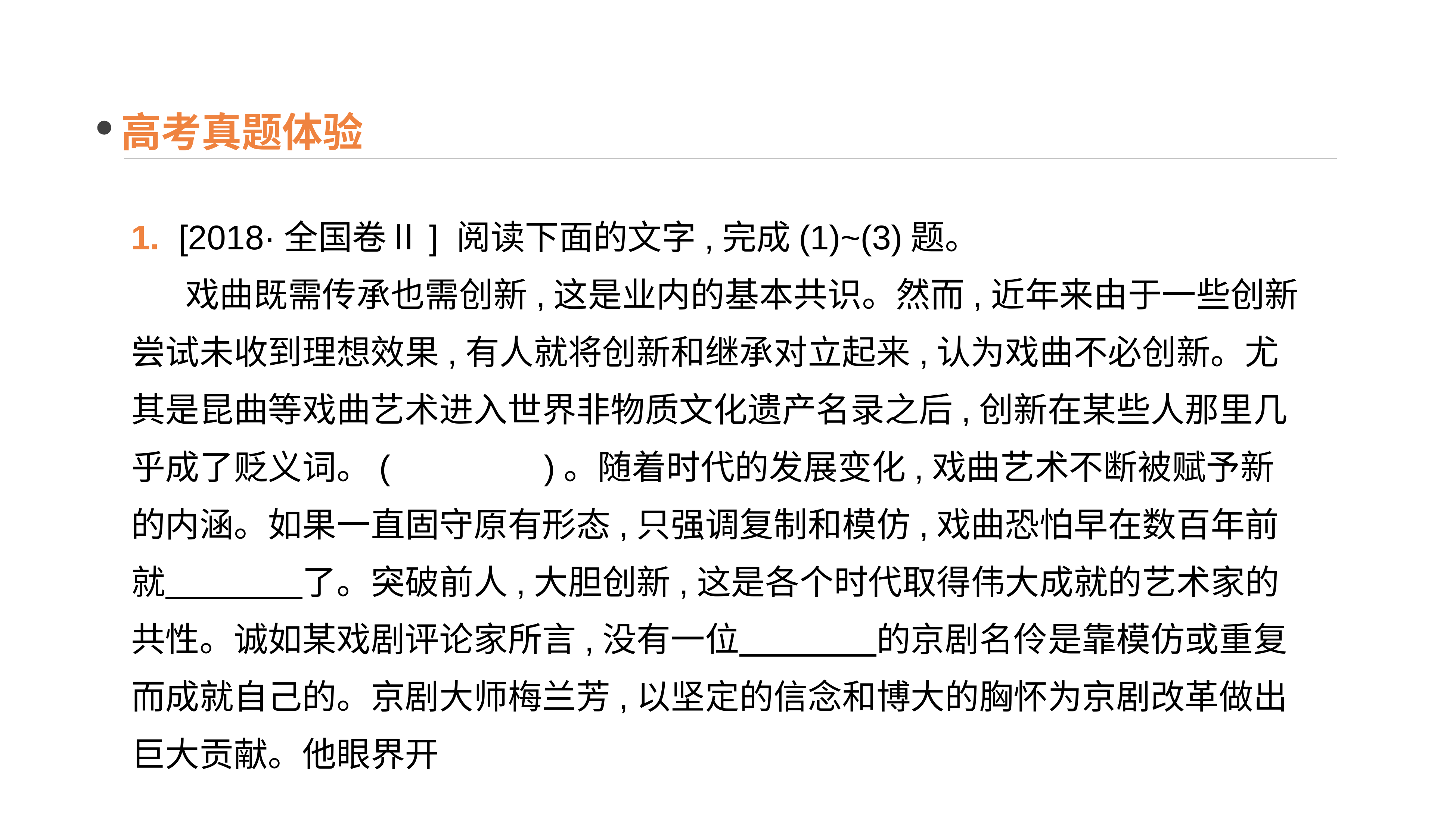

高考真题体验

1.  [2018·全国卷Ⅱ] 阅读下面的文字,完成(1)~(3)题。
      戏曲既需传承也需创新,这是业内的基本共识。然而,近年来由于一些创新尝试未收到理想效果,有人就将创新和继承对立起来,认为戏曲不必创新。尤其是昆曲等戏曲艺术进入世界非物质文化遗产名录之后,创新在某些人那里几乎成了贬义词。(　　　　)。随着时代的发展变化,戏曲艺术不断被赋予新的内涵。如果一直固守原有形态,只强调复制和模仿,戏曲恐怕早在数百年前就　　　　了。突破前人,大胆创新,这是各个时代取得伟大成就的艺术家的共性。诚如某戏剧评论家所言,没有一位　　　　的京剧名伶是靠模仿或重复而成就自己的。京剧大师梅兰芳,以坚定的信念和博大的胸怀为京剧改革做出巨大贡献。他眼界开